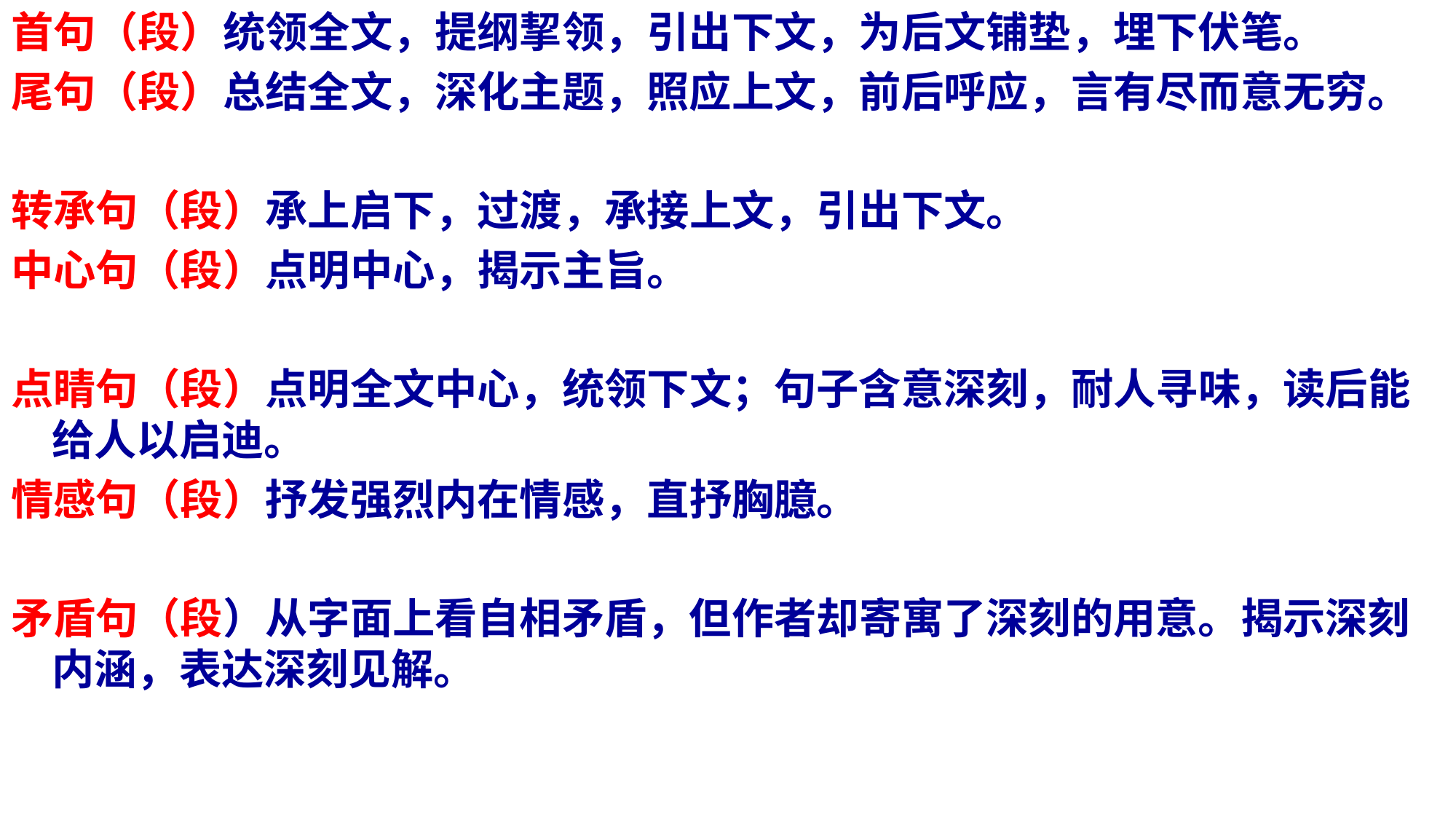

首句（段）统领全文，提纲挈领，引出下文，为后文铺垫，埋下伏笔。
尾句（段）总结全文，深化主题，照应上文，前后呼应，言有尽而意无穷。

转承句（段）承上启下，过渡，承接上文，引出下文。
中心句（段）点明中心，揭示主旨。

点睛句（段）点明全文中心，统领下文；句子含意深刻，耐人寻味，读后能给人以启迪。
情感句（段）抒发强烈内在情感，直抒胸臆。

矛盾句（段）从字面上看自相矛盾，但作者却寄寓了深刻的用意。揭示深刻内涵，表达深刻见解。